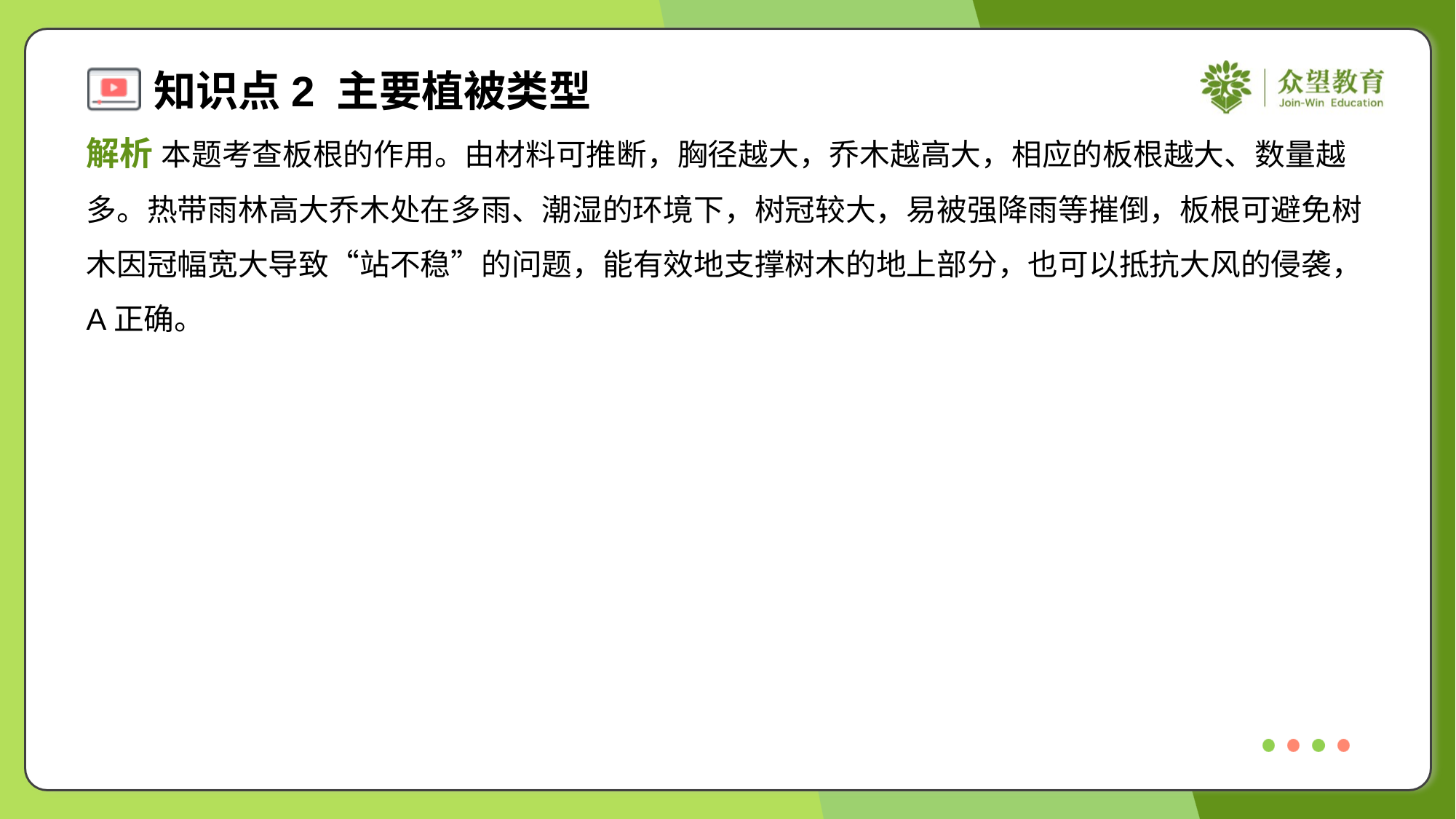

解析 本题考查板根的作用。由材料可推断，胸径越大，乔木越高大，相应的板根越大、数量越
多。热带雨林高大乔木处在多雨、潮湿的环境下，树冠较大，易被强降雨等摧倒，板根可避免树
木因冠幅宽大导致“站不稳”的问题，能有效地支撑树木的地上部分，也可以抵抗大风的侵袭，
A正确。